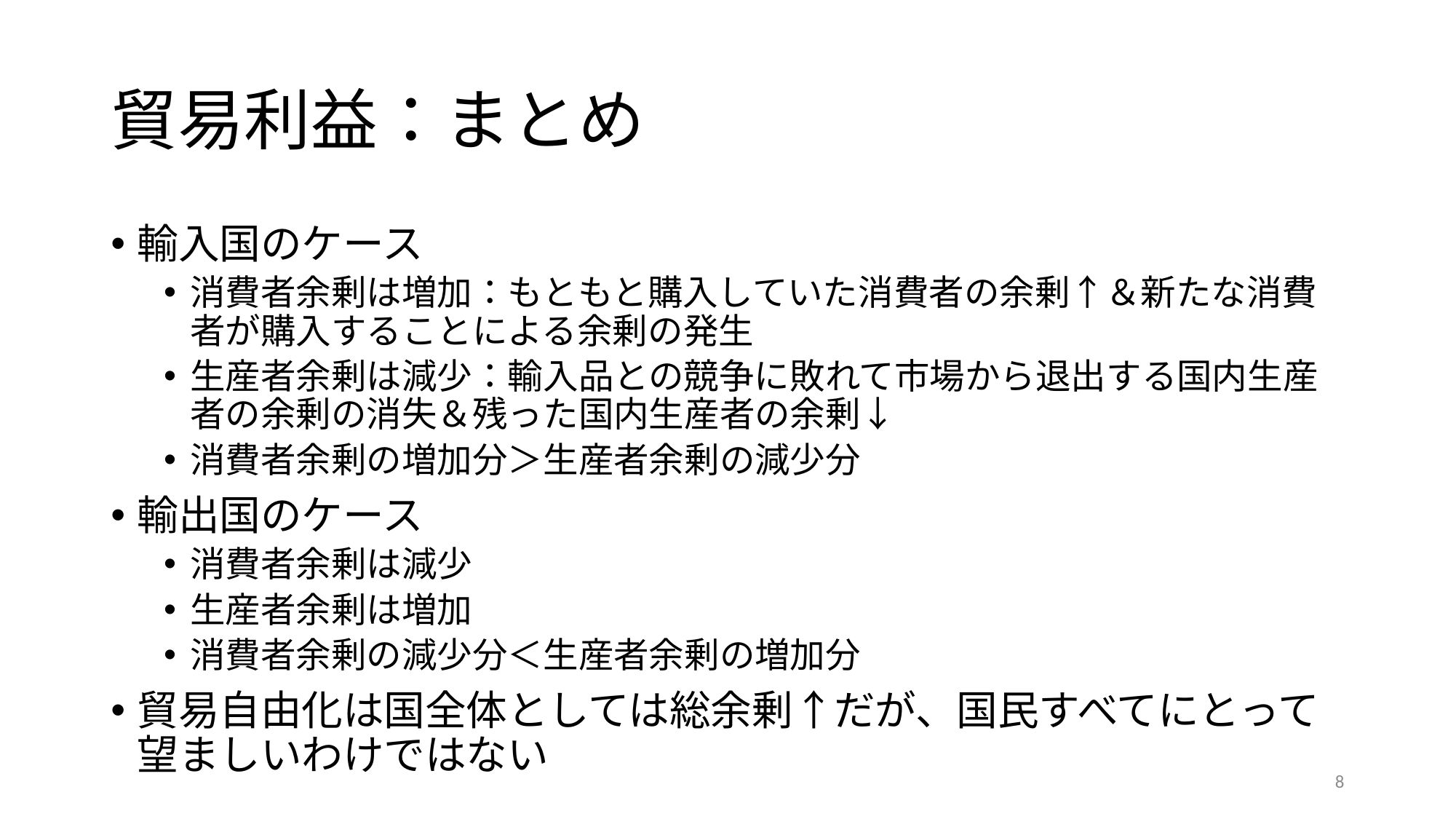

# 貿易利益：まとめ
輸入国のケース
消費者余剰は増加：もともと購入していた消費者の余剰↑＆新たな消費者が購入することによる余剰の発生
生産者余剰は減少：輸入品との競争に敗れて市場から退出する国内生産者の余剰の消失＆残った国内生産者の余剰↓
消費者余剰の増加分＞生産者余剰の減少分
輸出国のケース
消費者余剰は減少
生産者余剰は増加
消費者余剰の減少分＜生産者余剰の増加分
貿易自由化は国全体としては総余剰↑だが、国民すべてにとって望ましいわけではない

8